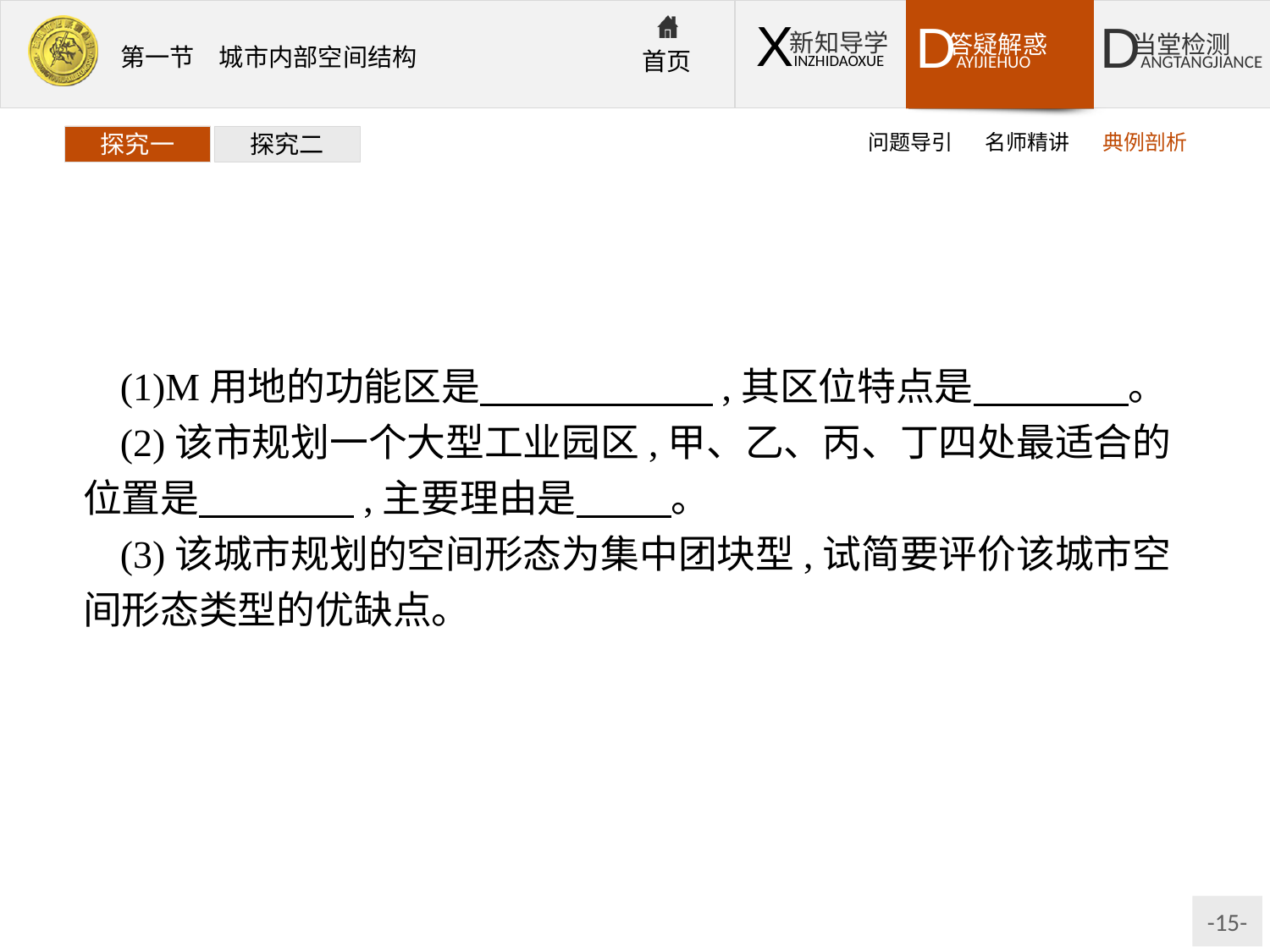

问题导引
名师精讲
典例剖析
探究一
探究二
(1)M用地的功能区是　　　　　　,其区位特点是　　　　。
(2)该市规划一个大型工业园区,甲、乙、丙、丁四处最适合的位置是　　　　,主要理由是　  　。
(3)该城市规划的空间形态为集中团块型,试简要评价该城市空间形态类型的优缺点。